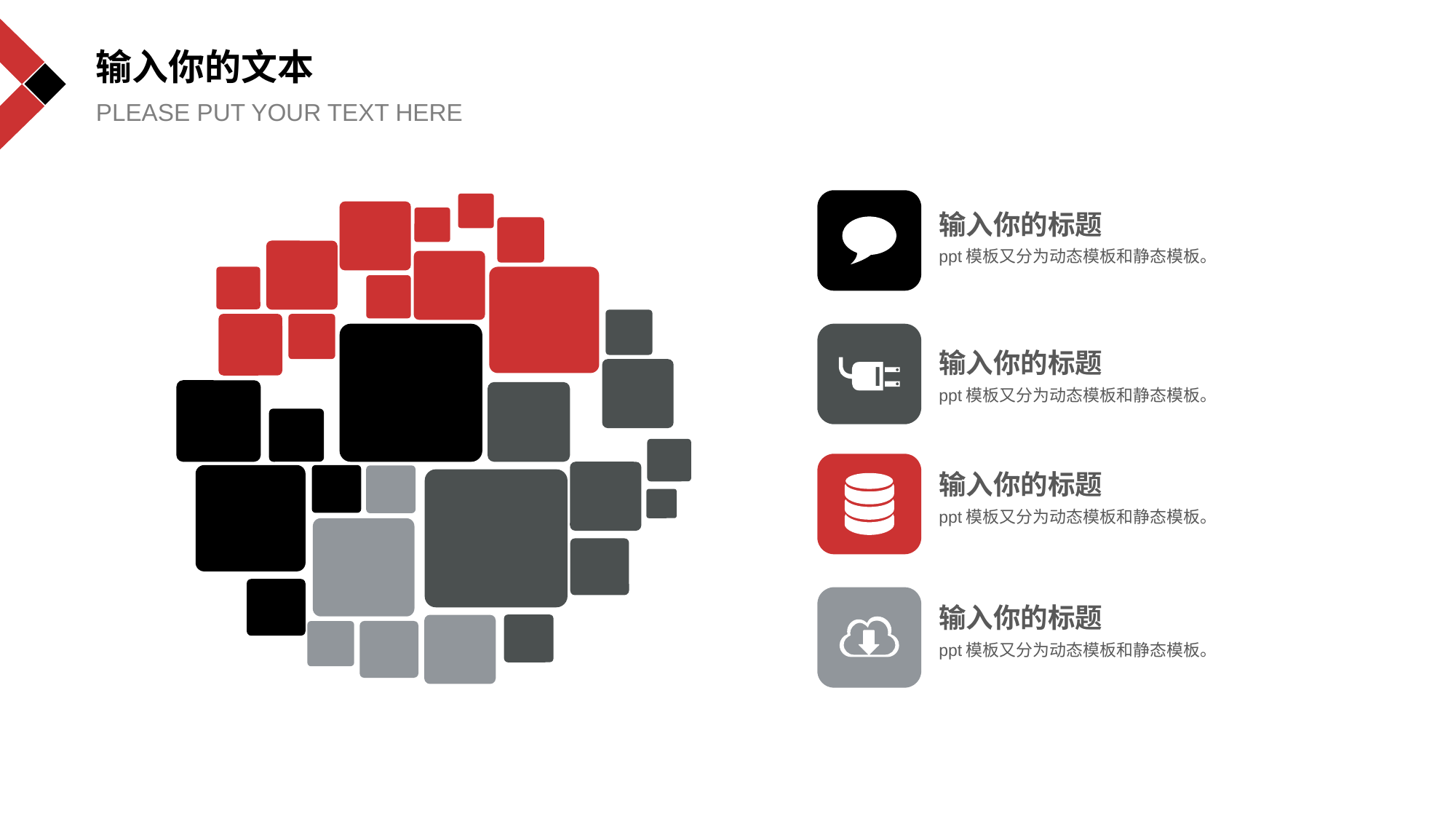

输入你的文本
PLEASE PUT YOUR TEXT HERE

输入你的标题
ppt模板又分为动态模板和静态模板。

输入你的标题
ppt模板又分为动态模板和静态模板。

输入你的标题
ppt模板又分为动态模板和静态模板。

输入你的标题
ppt模板又分为动态模板和静态模板。